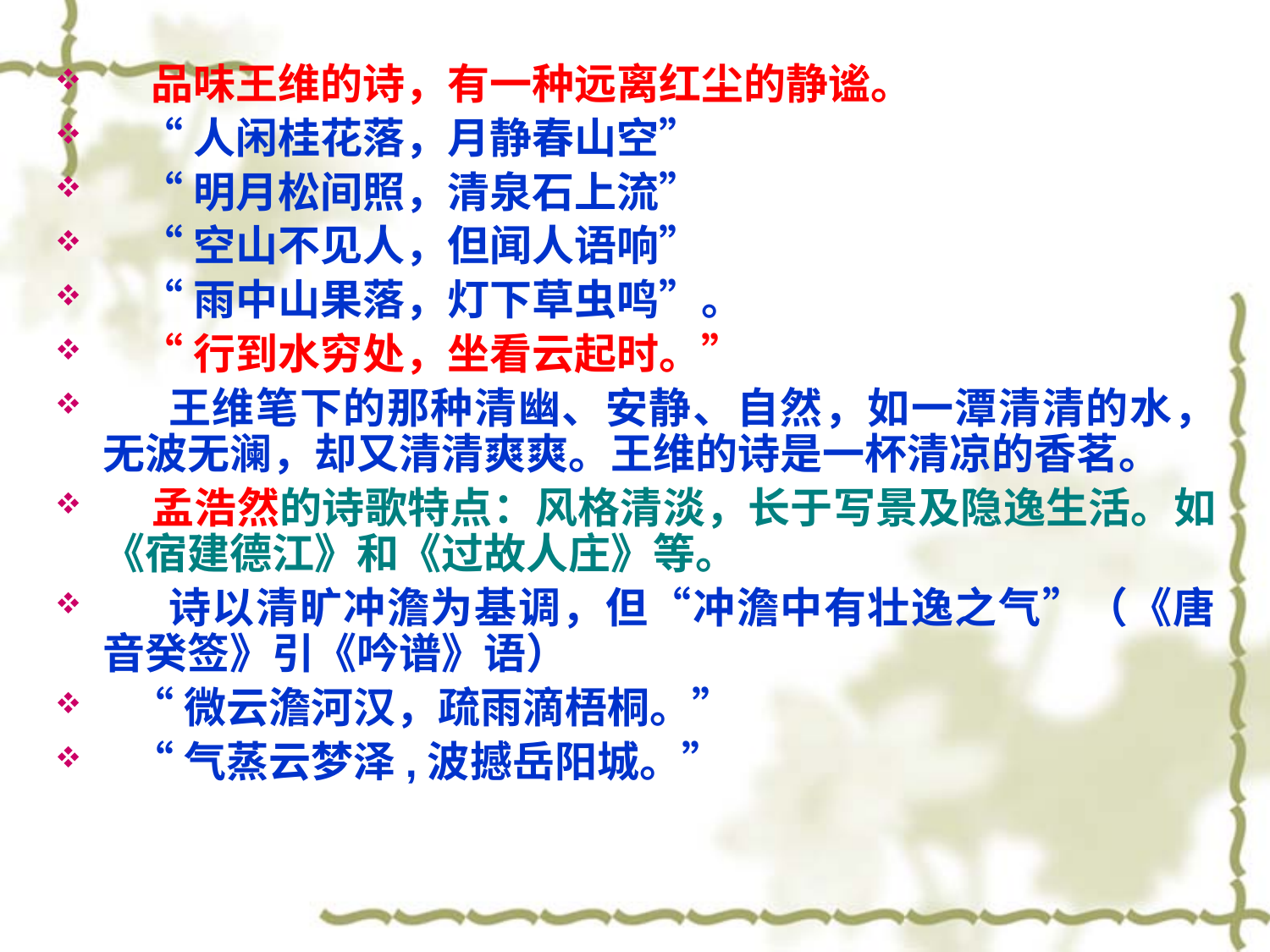

品味王维的诗，有一种远离红尘的静谧。
    “人闲桂花落，月静春山空”
    “明月松间照，清泉石上流”
    “空山不见人，但闻人语响”
    “雨中山果落，灯下草虫鸣”。
    “行到水穷处，坐看云起时。”
     王维笔下的那种清幽、安静、自然，如一潭清清的水，无波无澜，却又清清爽爽。王维的诗是一杯清凉的香茗。
    孟浩然的诗歌特点：风格清淡，长于写景及隐逸生活。如《宿建德江》和《过故人庄》等。
     诗以清旷冲澹为基调，但“冲澹中有壮逸之气”（《唐音癸签》引《吟谱》语）
   “微云澹河汉，疏雨滴梧桐。”
   “气蒸云梦泽,波撼岳阳城。”

#